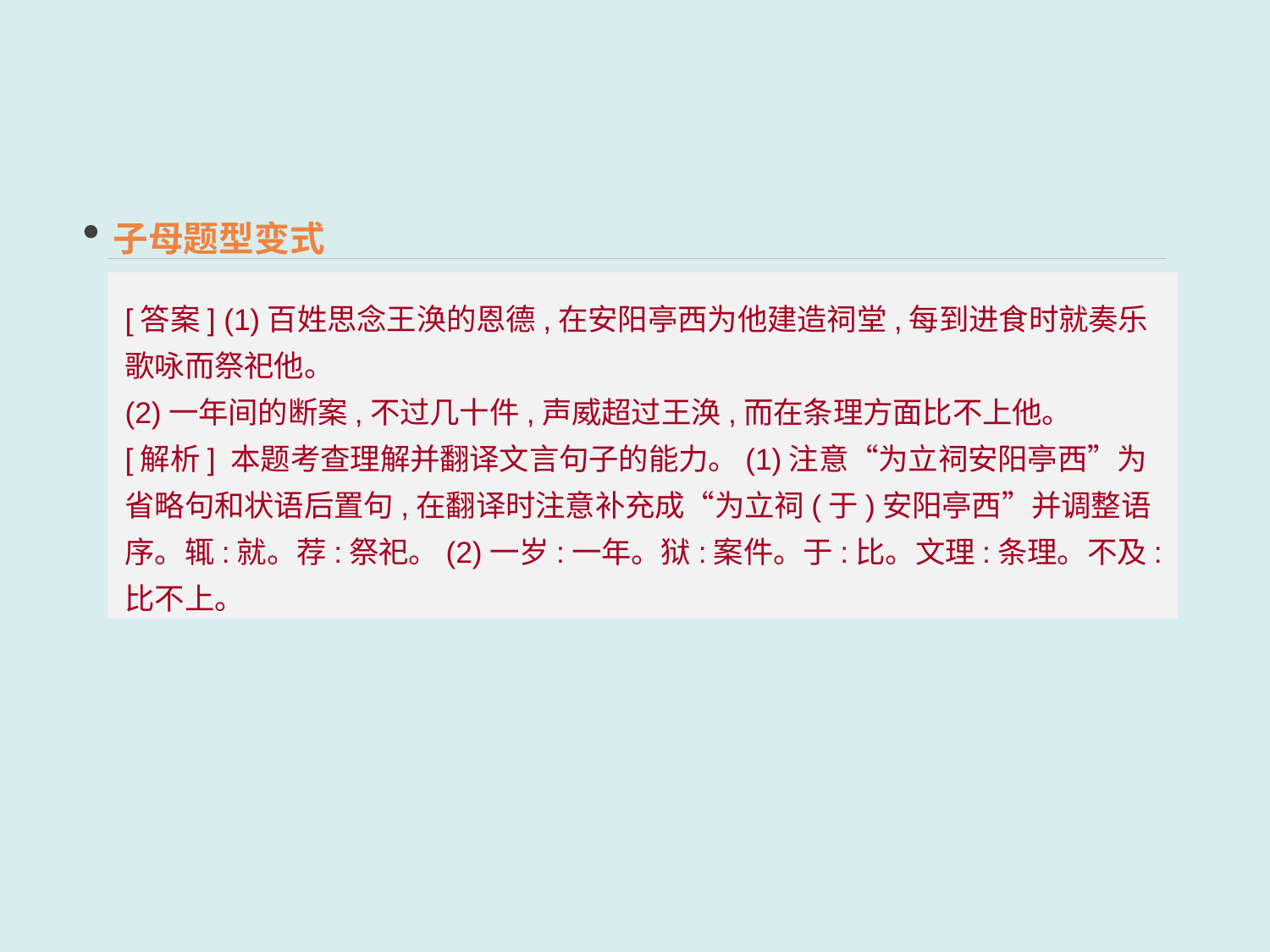

子母题型变式

[答案] (1)百姓思念王涣的恩德,在安阳亭西为他建造祠堂,每到进食时就奏乐歌咏而祭祀他。
(2)一年间的断案,不过几十件,声威超过王涣,而在条理方面比不上他。
[解析] 本题考查理解并翻译文言句子的能力。(1)注意“为立祠安阳亭西”为省略句和状语后置句,在翻译时注意补充成“为立祠(于)安阳亭西”并调整语序。辄:就。荐:祭祀。(2)一岁:一年。狱:案件。于:比。文理:条理。不及:比不上。